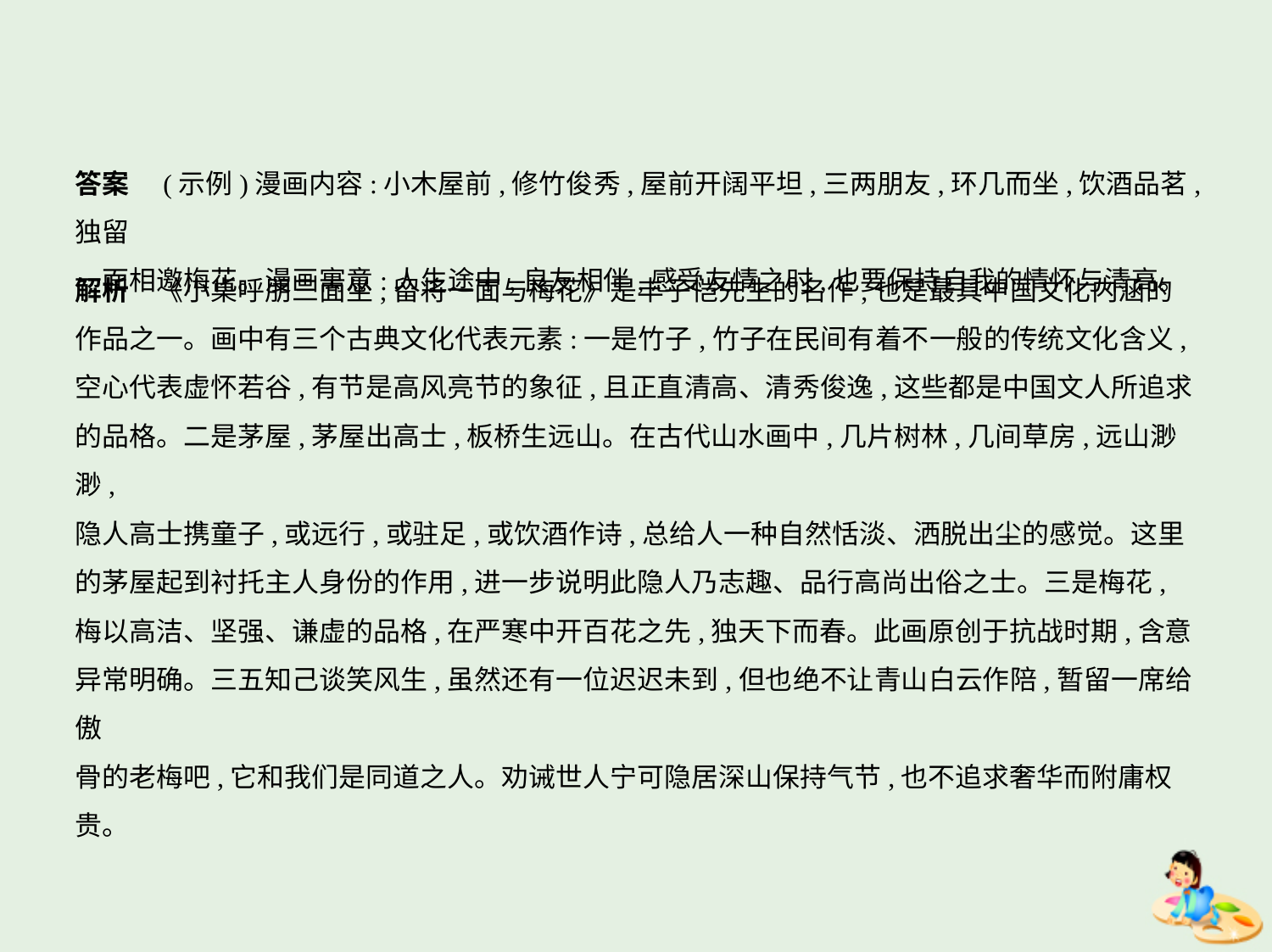

答案　(示例)漫画内容:小木屋前,修竹俊秀,屋前开阔平坦,三两朋友,环几而坐,饮酒品茗,独留
一面相邀梅花。漫画寓意:人生途中,良友相伴,感受友情之时,也要保持自我的情怀与清高。
解析　《小桌呼朋三面坐,留将一面与梅花》是丰子恺先生的名作,也是最具中国文化内涵的
作品之一。画中有三个古典文化代表元素:一是竹子,竹子在民间有着不一般的传统文化含义,
空心代表虚怀若谷,有节是高风亮节的象征,且正直清高、清秀俊逸,这些都是中国文人所追求
的品格。二是茅屋,茅屋出高士,板桥生远山。在古代山水画中,几片树林,几间草房,远山渺渺,
隐人高士携童子,或远行,或驻足,或饮酒作诗,总给人一种自然恬淡、洒脱出尘的感觉。这里
的茅屋起到衬托主人身份的作用,进一步说明此隐人乃志趣、品行高尚出俗之士。三是梅花,
梅以高洁、坚强、谦虚的品格,在严寒中开百花之先,独天下而春。此画原创于抗战时期,含意
异常明确。三五知己谈笑风生,虽然还有一位迟迟未到,但也绝不让青山白云作陪,暂留一席给傲
骨的老梅吧,它和我们是同道之人。劝诫世人宁可隐居深山保持气节,也不追求奢华而附庸权贵。